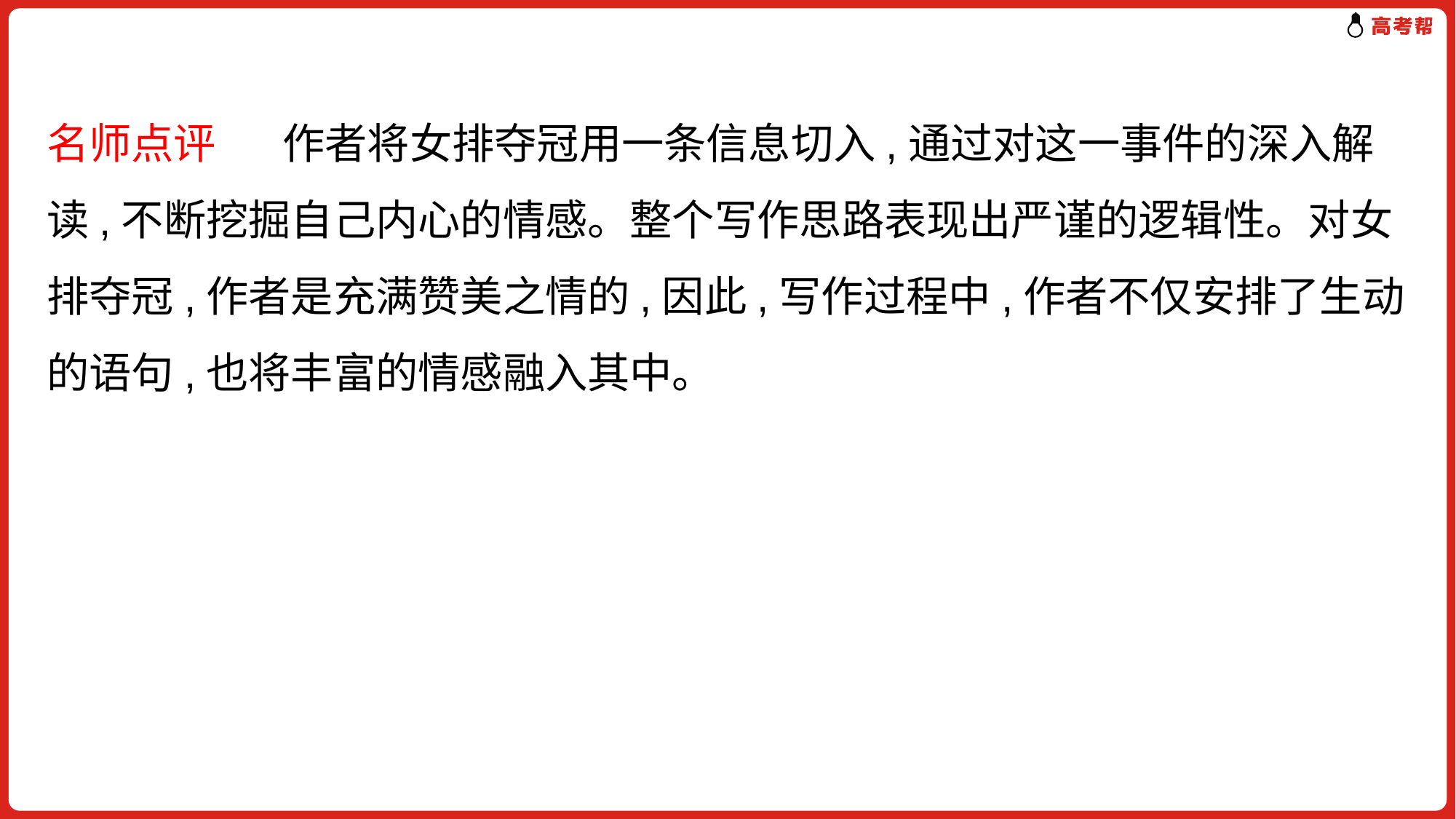

名师点评       作者将女排夺冠用一条信息切入,通过对这一事件的深入解读,不断挖掘自己内心的情感。整个写作思路表现出严谨的逻辑性。对女排夺冠,作者是充满赞美之情的,因此,写作过程中,作者不仅安排了生动的语句,也将丰富的情感融入其中。